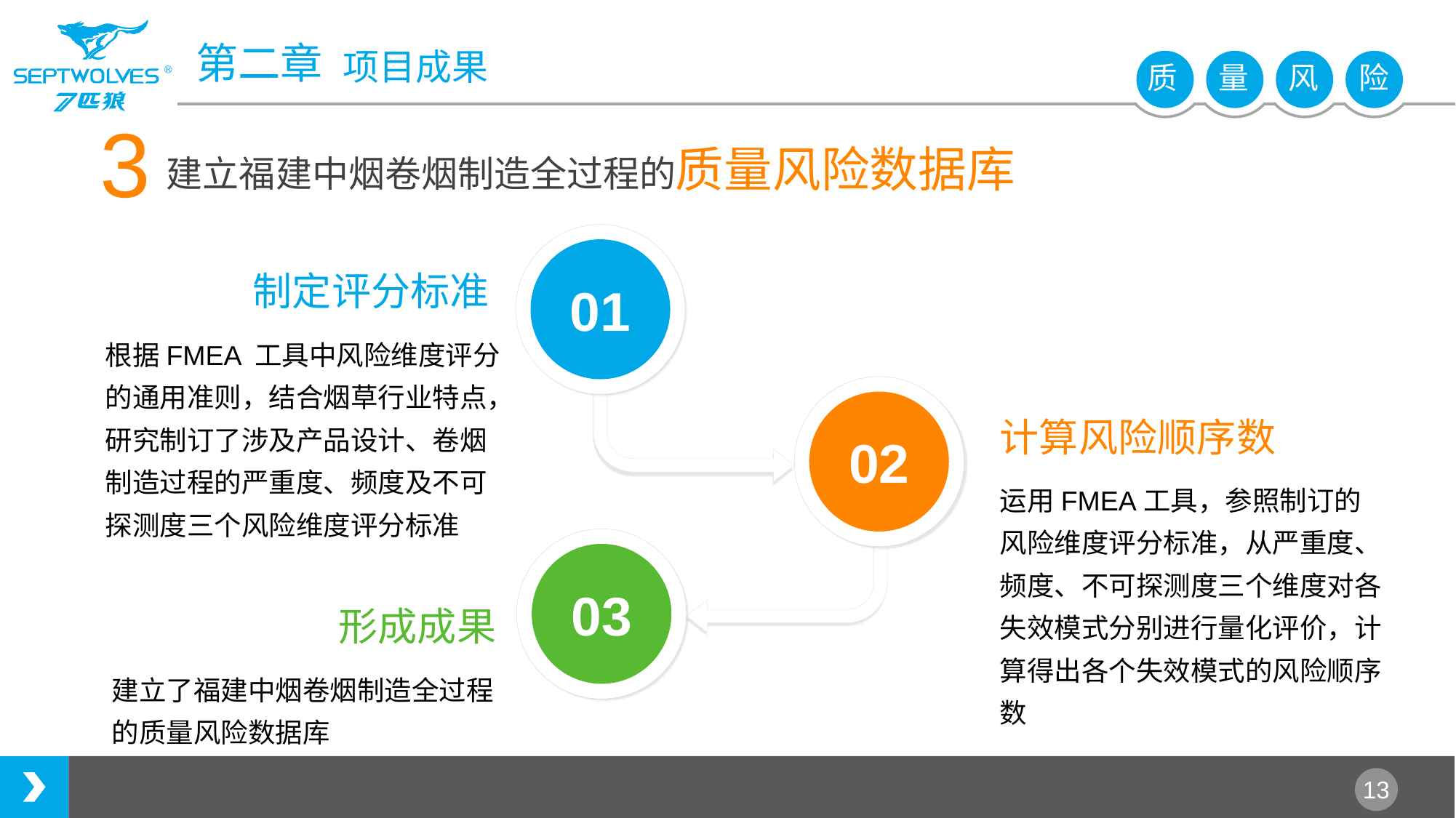

3
建立福建中烟卷烟制造全过程的质量风险数据库

01
制定评分标准
根据FMEA 工具中风险维度评分的通用准则，结合烟草行业特点，研究制订了涉及产品设计、卷烟制造过程的严重度、频度及不可探测度三个风险维度评分标准

02
计算风险顺序数
运用FMEA工具，参照制订的风险维度评分标准，从严重度、频度、不可探测度三个维度对各失效模式分别进行量化评价，计算得出各个失效模式的风险顺序数

03
形成成果
建立了福建中烟卷烟制造全过程的质量风险数据库